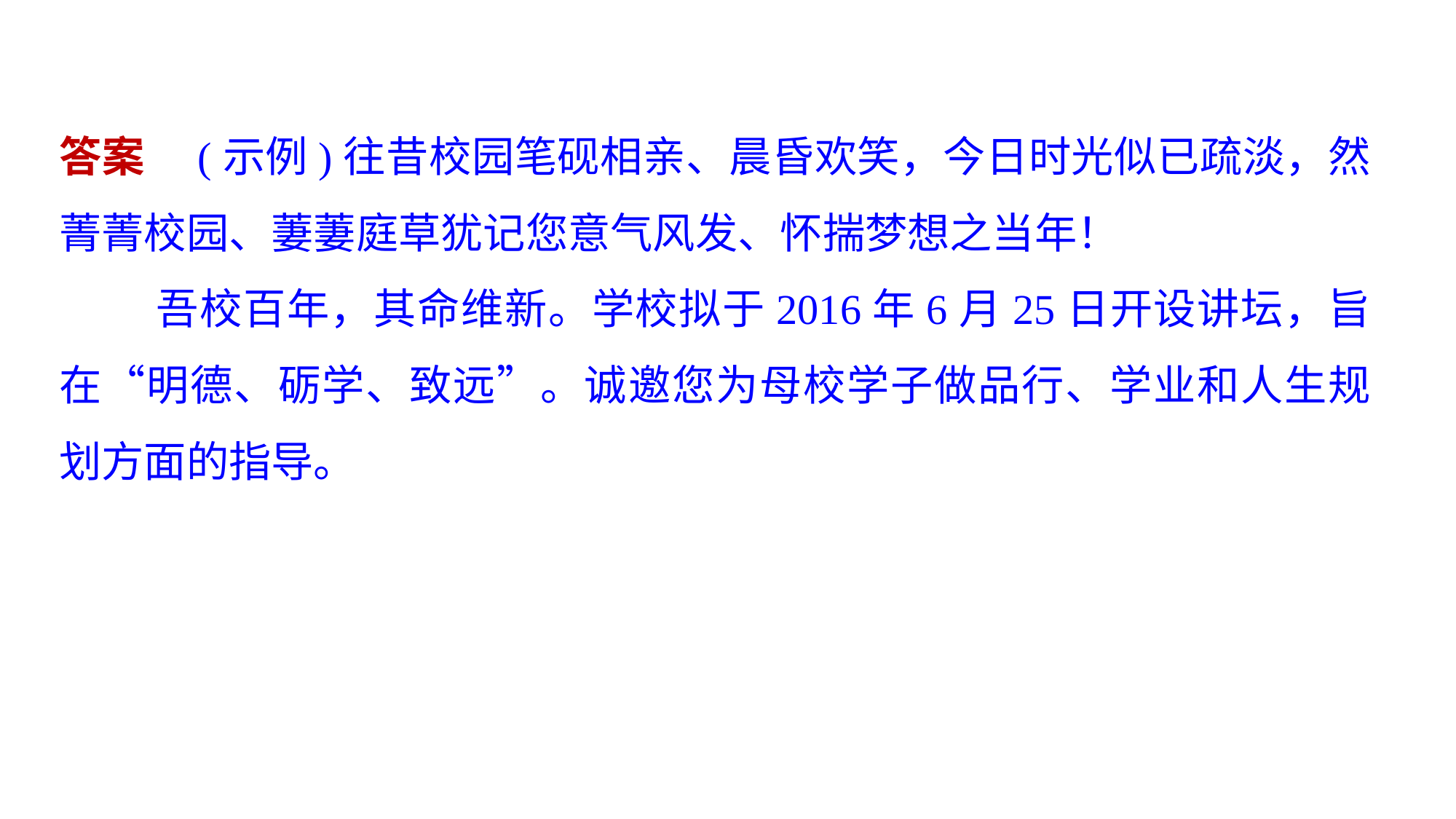

答案　(示例)往昔校园笔砚相亲、晨昏欢笑，今日时光似已疏淡，然菁菁校园、萋萋庭草犹记您意气风发、怀揣梦想之当年！
        吾校百年，其命维新。学校拟于2016年6月25日开设讲坛，旨在“明德、砺学、致远”。诚邀您为母校学子做品行、学业和人生规划方面的指导。